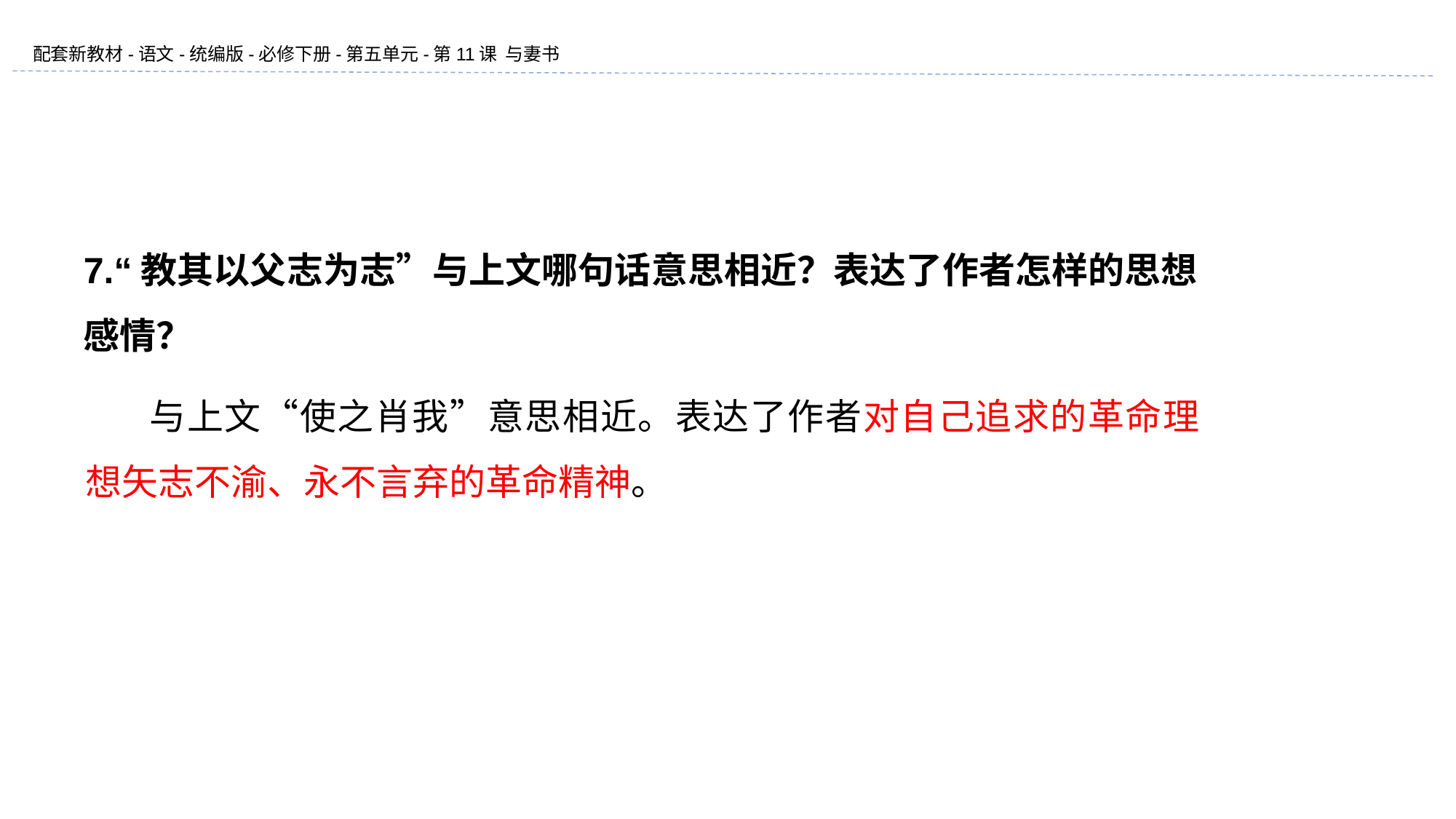

7.“教其以父志为志”与上文哪句话意思相近？表达了作者怎样的思想感情？
与上文“使之肖我”意思相近。表达了作者对自己追求的革命理想矢志不渝、永不言弃的革命精神。